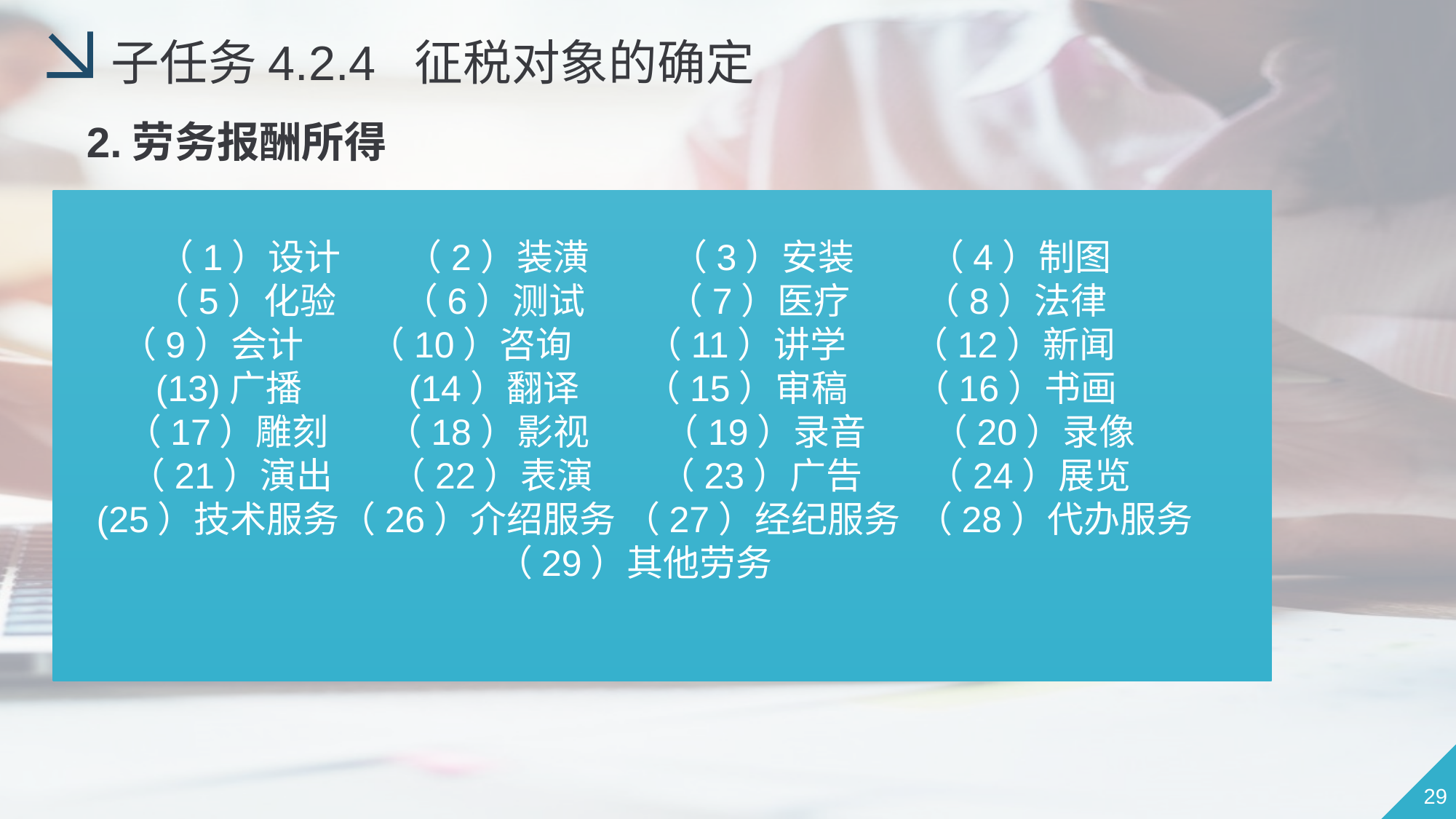

子任务4.2.4  征税对象的确定

2.劳务报酬所得

（1）设计        （2）装潢          （3）安装         （4）制图
（5）化验        （6）测试          （7）医疗         （8）法律
（9）会计        （10）咨询         （11）讲学        （12）新闻
  (13)广播            (14）翻译        （15）审稿        （16）书画
（17）雕刻       （18）影视         （19）录音        （20）录像
（21）演出       （22）表演        （23）广告        （24）展览
  (25）技术服务（26）介绍服务 （27）经纪服务  （28）代办服务
（29）其他劳务